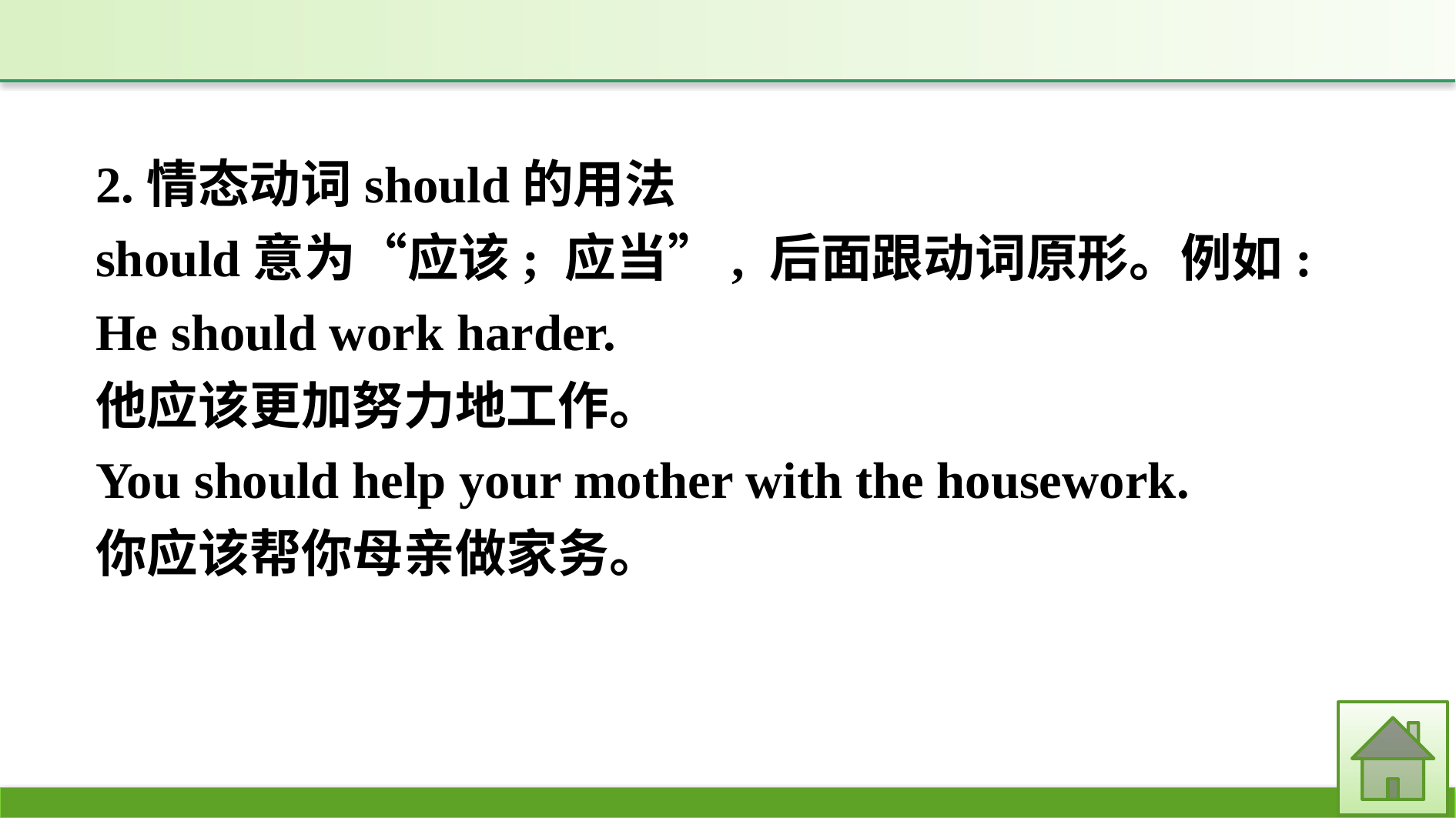

2.情态动词should的用法
should意为“应该; 应当”, 后面跟动词原形。例如:
He should work harder.
他应该更加努力地工作。
You should help your mother with the housework.
你应该帮你母亲做家务。